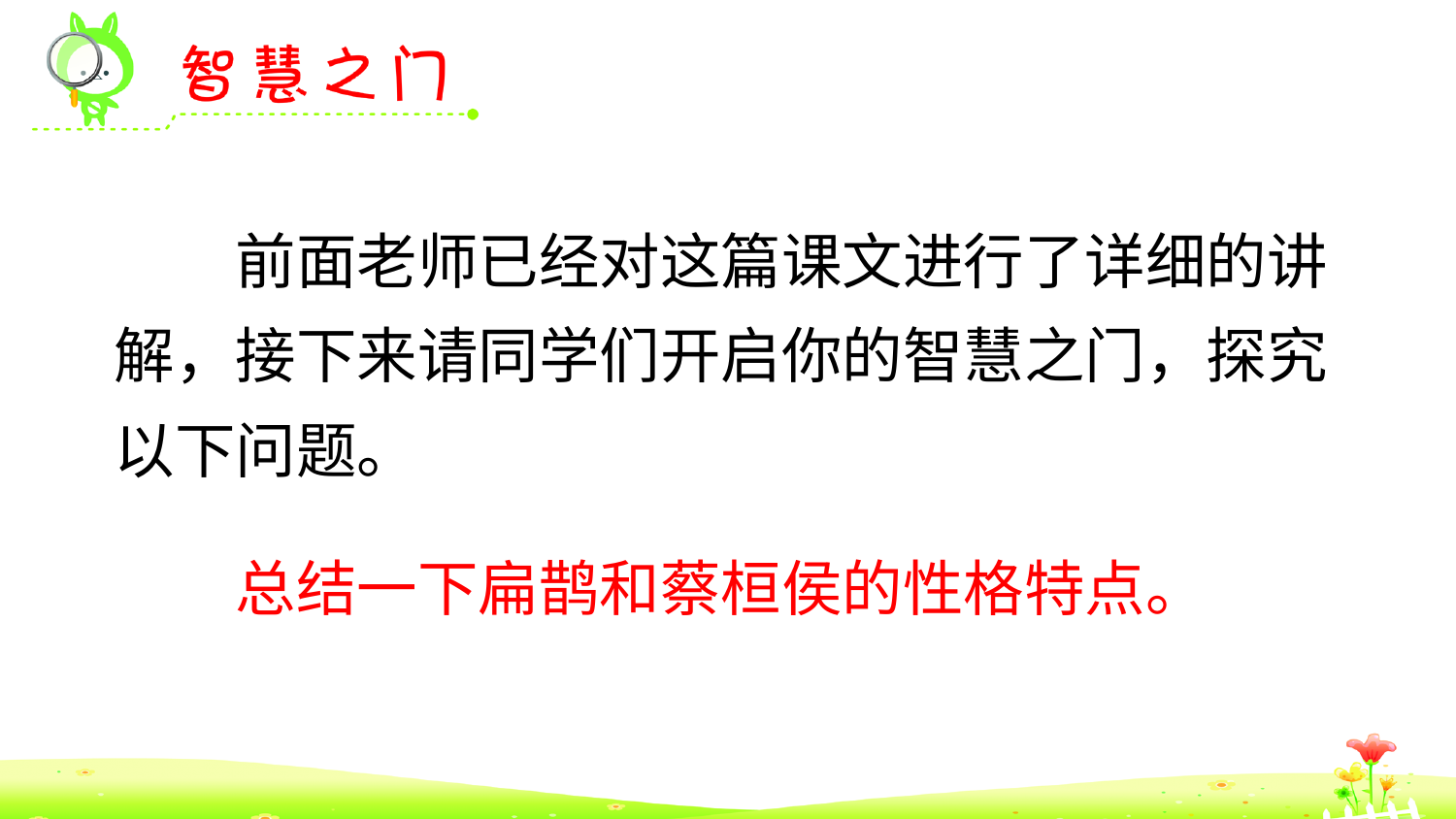

前面老师已经对这篇课文进行了详细的讲解，接下来请同学们开启你的智慧之门，探究以下问题。
总结一下扁鹊和蔡桓侯的性格特点。